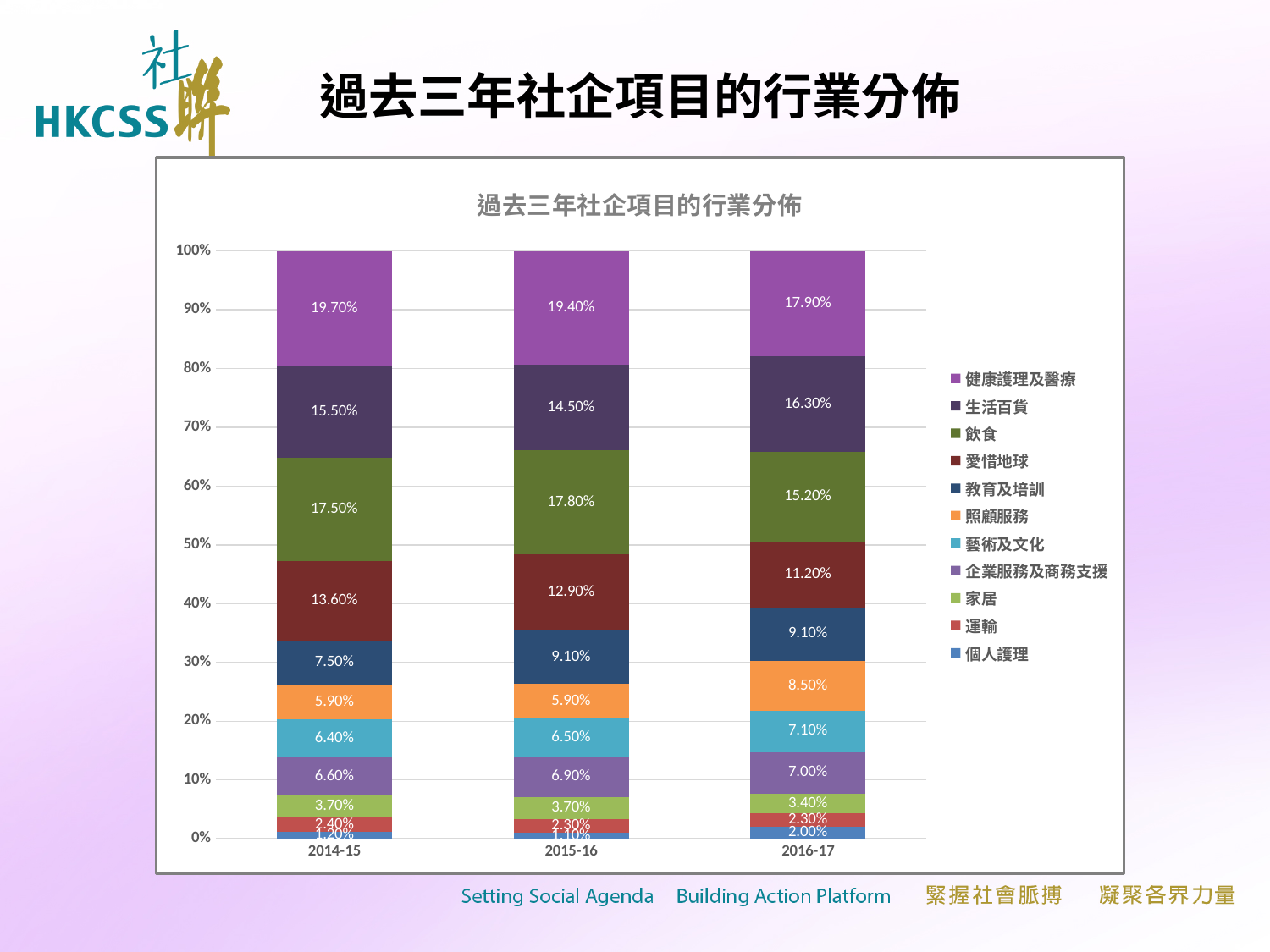

# 過去三年社企項目的行業分佈

### Chart: 過去三年社企項目的行業分佈

| Category | 個人護理 | 運輸 | 家居 | 企業服務及商務支援 | 藝術及文化 | 照顧服務 | 教育及培訓 | 愛惜地球 | 飲食 | 生活百貨 | 健康護理及醫療 |
|---|---|---|---|---|---|---|---|---|---|---|---|
| 2014-15 | 0.012 | 0.024 | 0.037 | 0.066 | 0.06400000000000008 | 0.059000000000000045 | 0.07500000000000001 | 0.136 | 0.17500000000000004 | 0.15500000000000017 | 0.197 |
| 2015-16 | 0.010999999999999998 | 0.023 | 0.037 | 0.06900000000000003 | 0.065 | 0.059000000000000045 | 0.09100000000000003 | 0.129 | 0.17800000000000016 | 0.14500000000000016 | 0.194 |
| 2016-17 | 0.02000000000000001 | 0.023 | 0.034 | 0.07000000000000002 | 0.071 | 0.085 | 0.09100000000000003 | 0.112 | 0.15200000000000016 | 0.163 | 0.17900000000000016 |